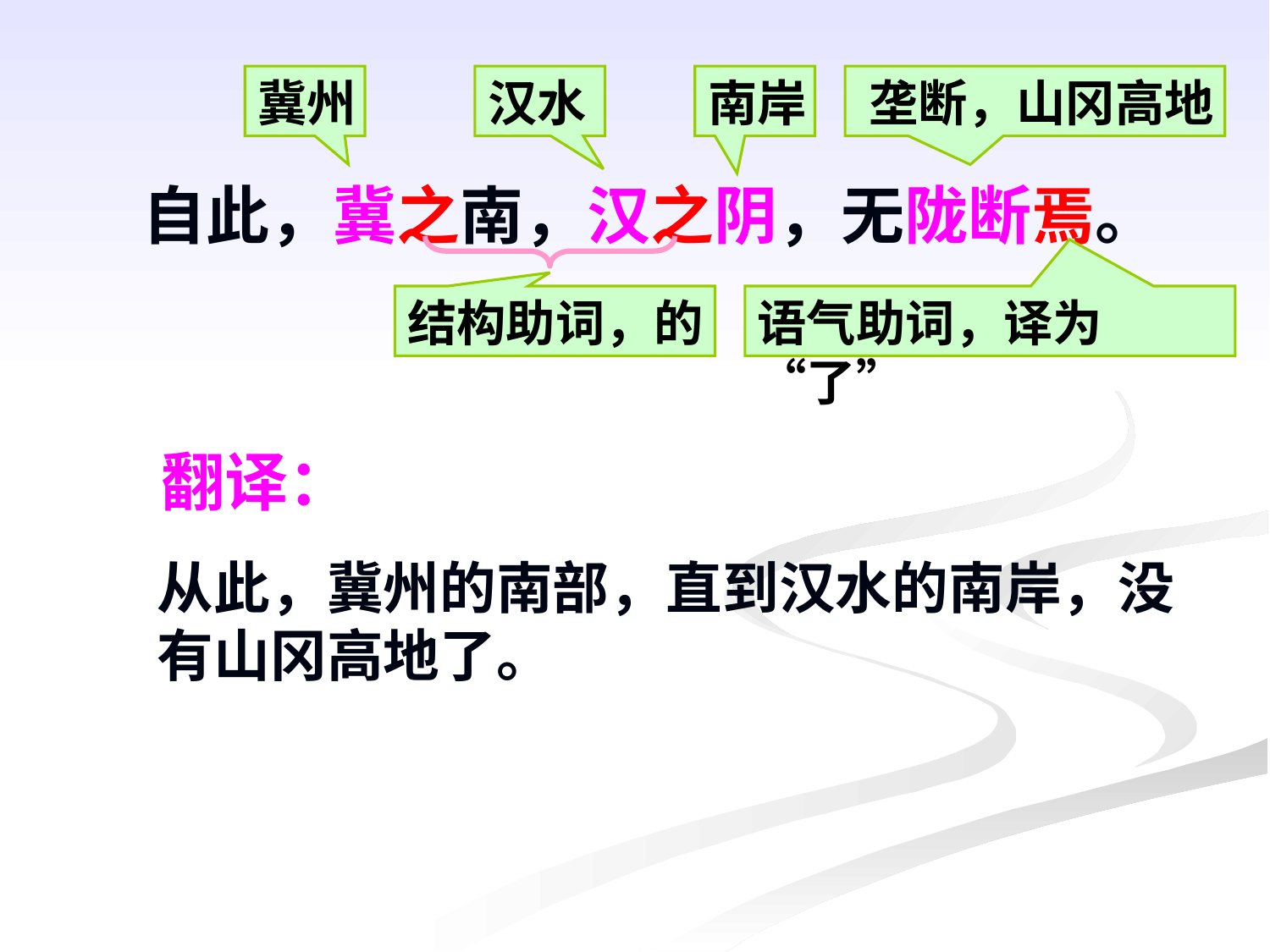

冀州

汉水

南岸

垄断，山冈高地
自此，冀之南，汉之阴，无陇断焉。

结构助词，的

语气助词，译为“了”
翻译：
从此，冀州的南部，直到汉水的南岸，没有山冈高地了。